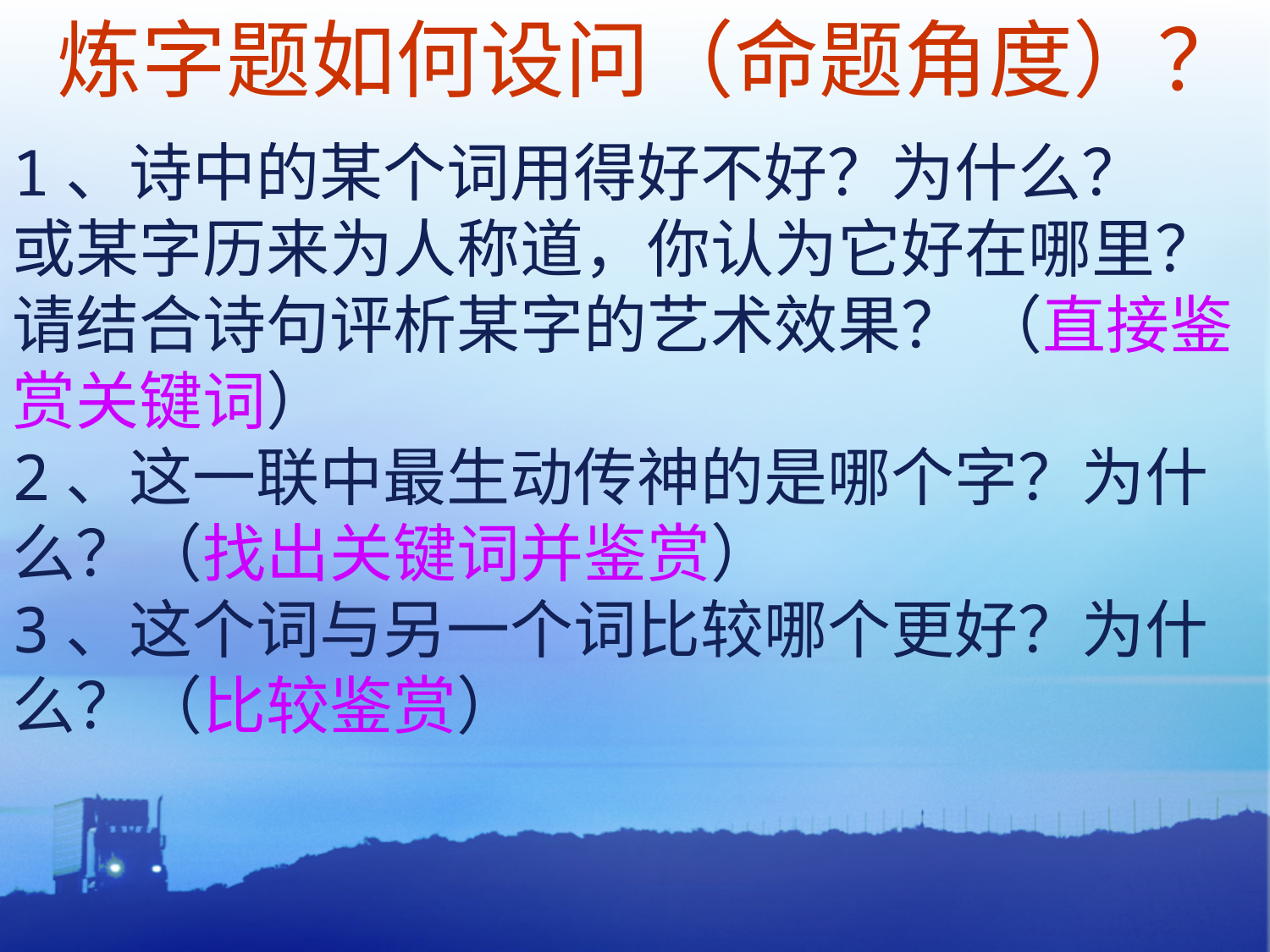

炼字题如何设问（命题角度）？
1、诗中的某个词用得好不好？为什么？
或某字历来为人称道，你认为它好在哪里？请结合诗句评析某字的艺术效果？ （直接鉴赏关键词）
2、这一联中最生动传神的是哪个字？为什么？（找出关键词并鉴赏）
3、这个词与另一个词比较哪个更好？为什么？（比较鉴赏）